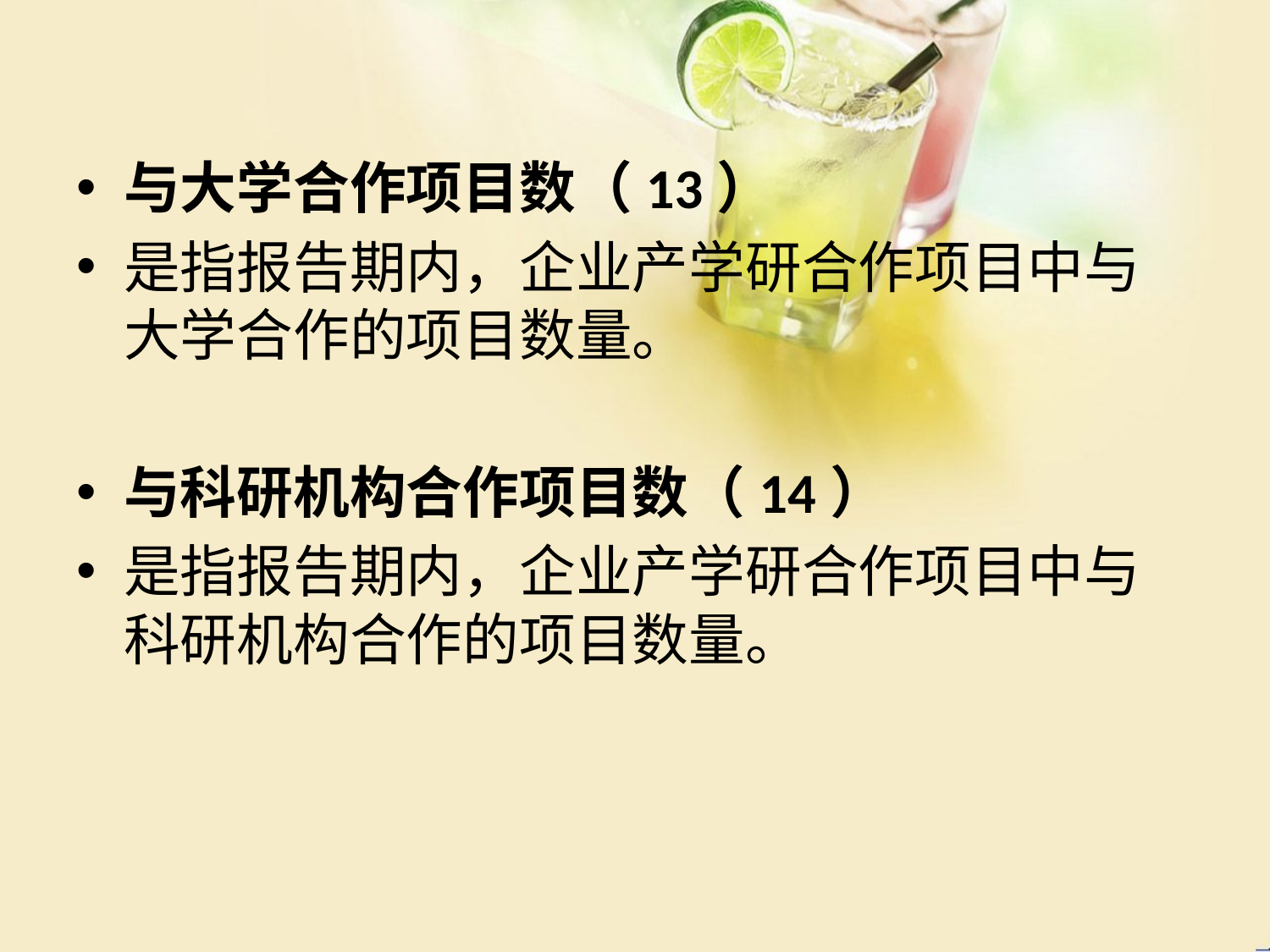

与大学合作项目数（13）
是指报告期内，企业产学研合作项目中与大学合作的项目数量。

与科研机构合作项目数（14）
是指报告期内，企业产学研合作项目中与科研机构合作的项目数量。